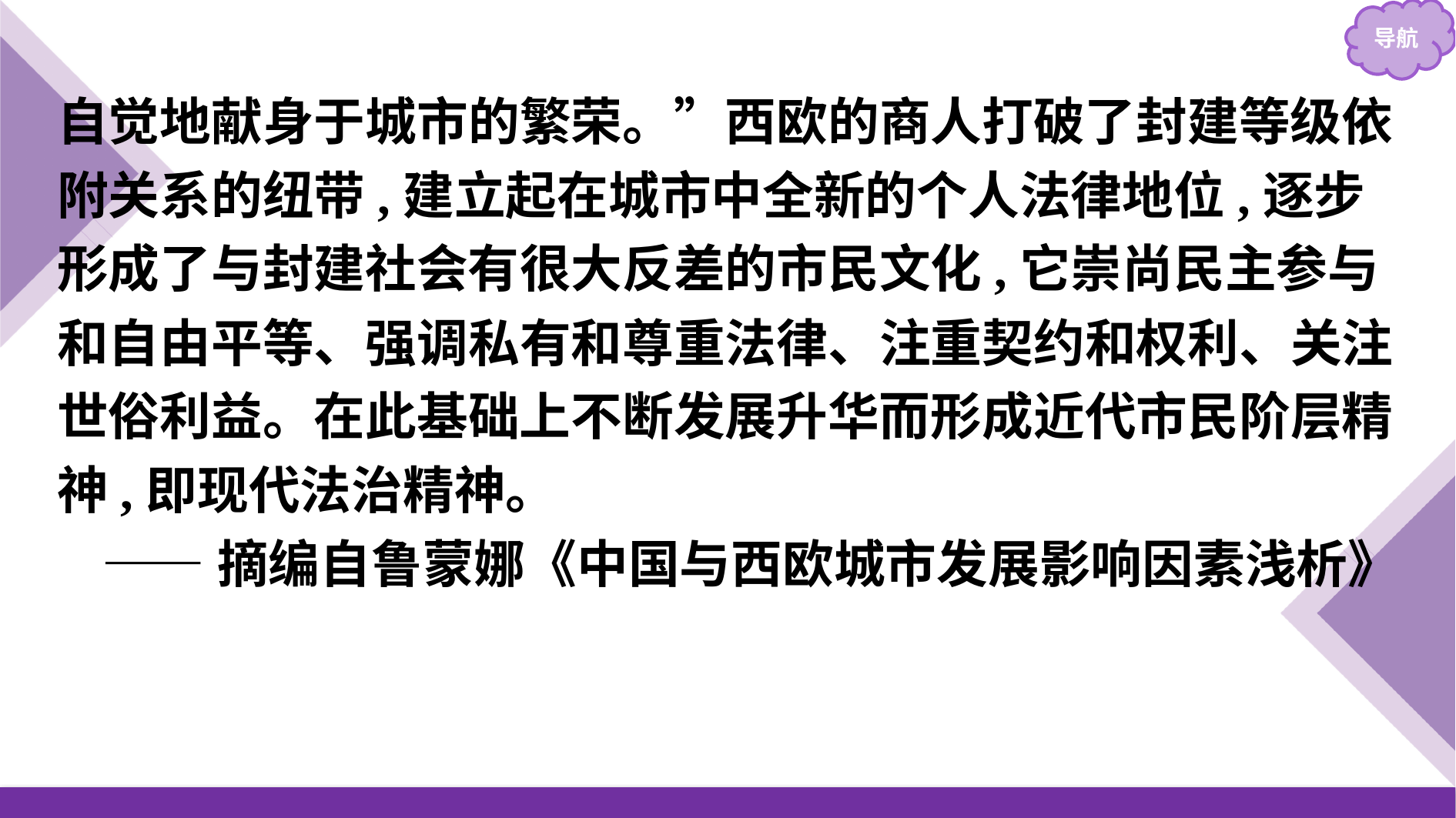

自觉地献身于城市的繁荣。”西欧的商人打破了封建等级依附关系的纽带,建立起在城市中全新的个人法律地位,逐步形成了与封建社会有很大反差的市民文化,它崇尚民主参与和自由平等、强调私有和尊重法律、注重契约和权利、关注世俗利益。在此基础上不断发展升华而形成近代市民阶层精神,即现代法治精神。
——摘编自鲁蒙娜《中国与西欧城市发展影响因素浅析》